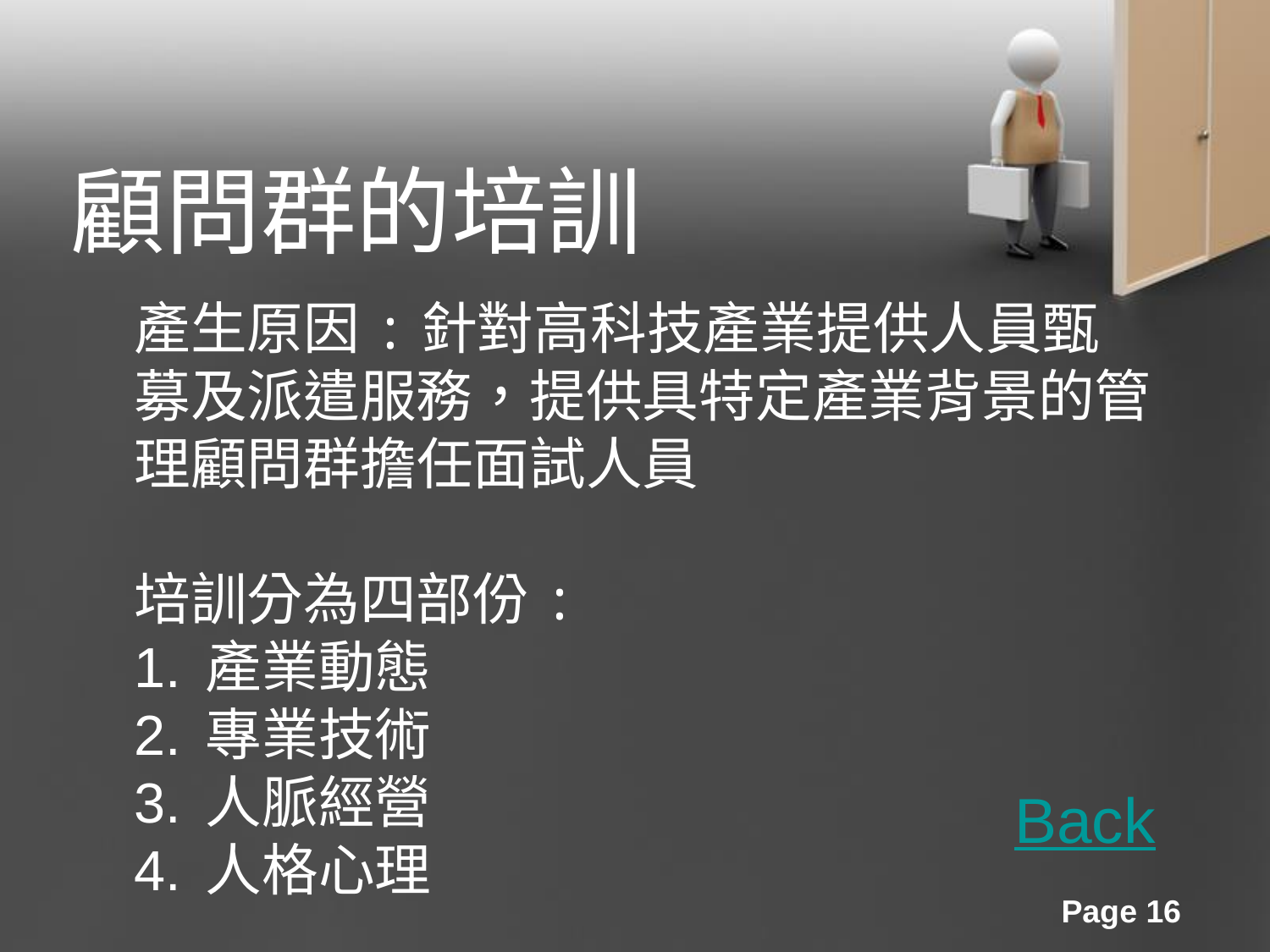

顧問群的培訓
產生原因:針對高科技產業提供人員甄募及派遣服務，提供具特定產業背景的管理顧問群擔任面試人員

培訓分為四部份:
產業動態
專業技術
人脈經營
人格心理
Back